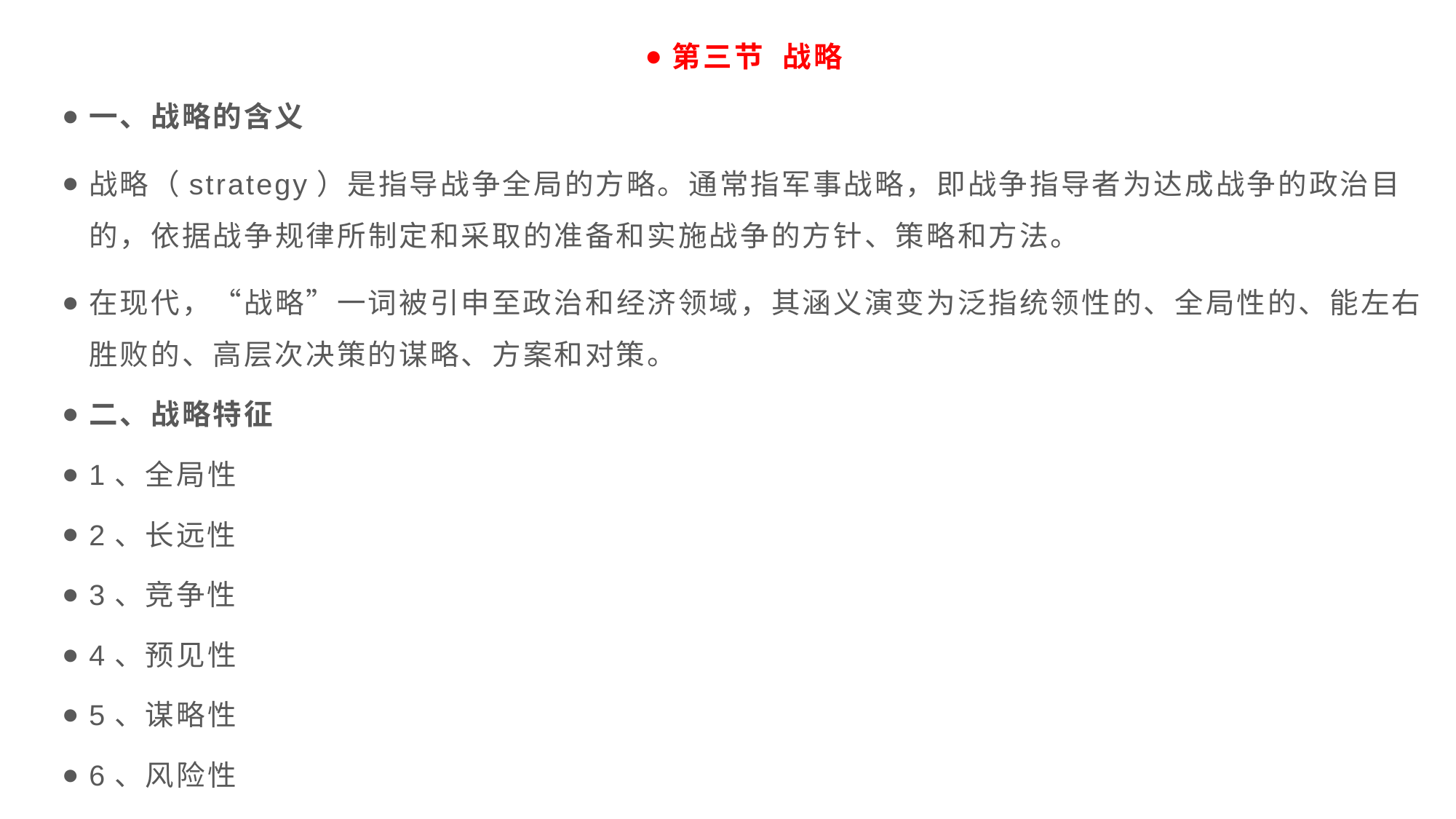

第三节  战略
一、战略的含义
战略（strategy）是指导战争全局的方略。通常指军事战略，即战争指导者为达成战争的政治目的，依据战争规律所制定和采取的准备和实施战争的方针、策略和方法。
在现代，“战略”一词被引申至政治和经济领域，其涵义演变为泛指统领性的、全局性的、能左右胜败的、高层次决策的谋略、方案和对策。
二、战略特征
1、全局性
2、长远性
3、竞争性
4、预见性
5、谋略性
6、风险性

22